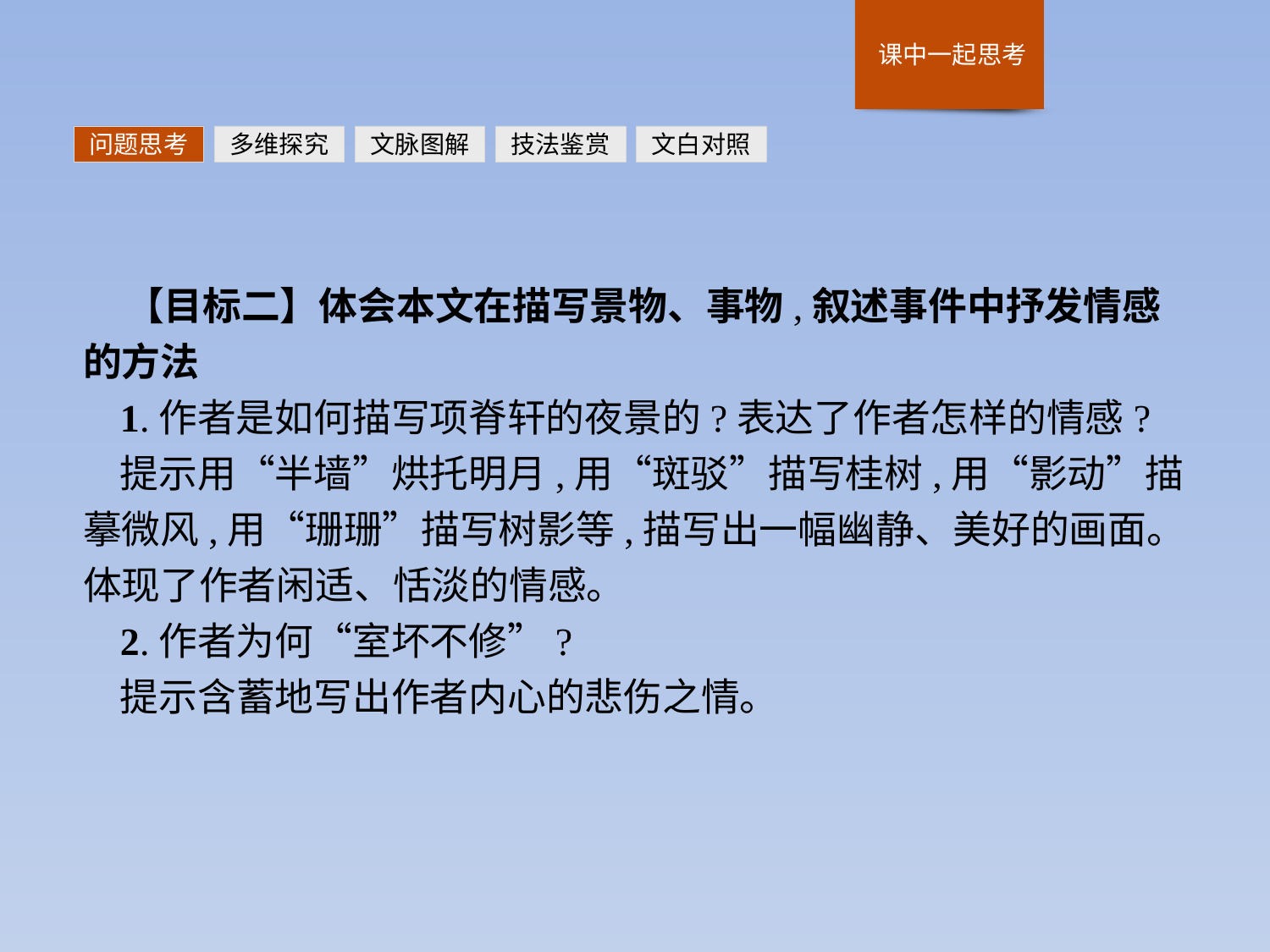

问题思考
多维探究
文脉图解
技法鉴赏
文白对照
【目标二】体会本文在描写景物、事物,叙述事件中抒发情感的方法
1.作者是如何描写项脊轩的夜景的?表达了作者怎样的情感?
提示用“半墙”烘托明月,用“斑驳”描写桂树,用“影动”描摹微风,用“珊珊”描写树影等,描写出一幅幽静、美好的画面。体现了作者闲适、恬淡的情感。
2.作者为何“室坏不修”?
提示含蓄地写出作者内心的悲伤之情。